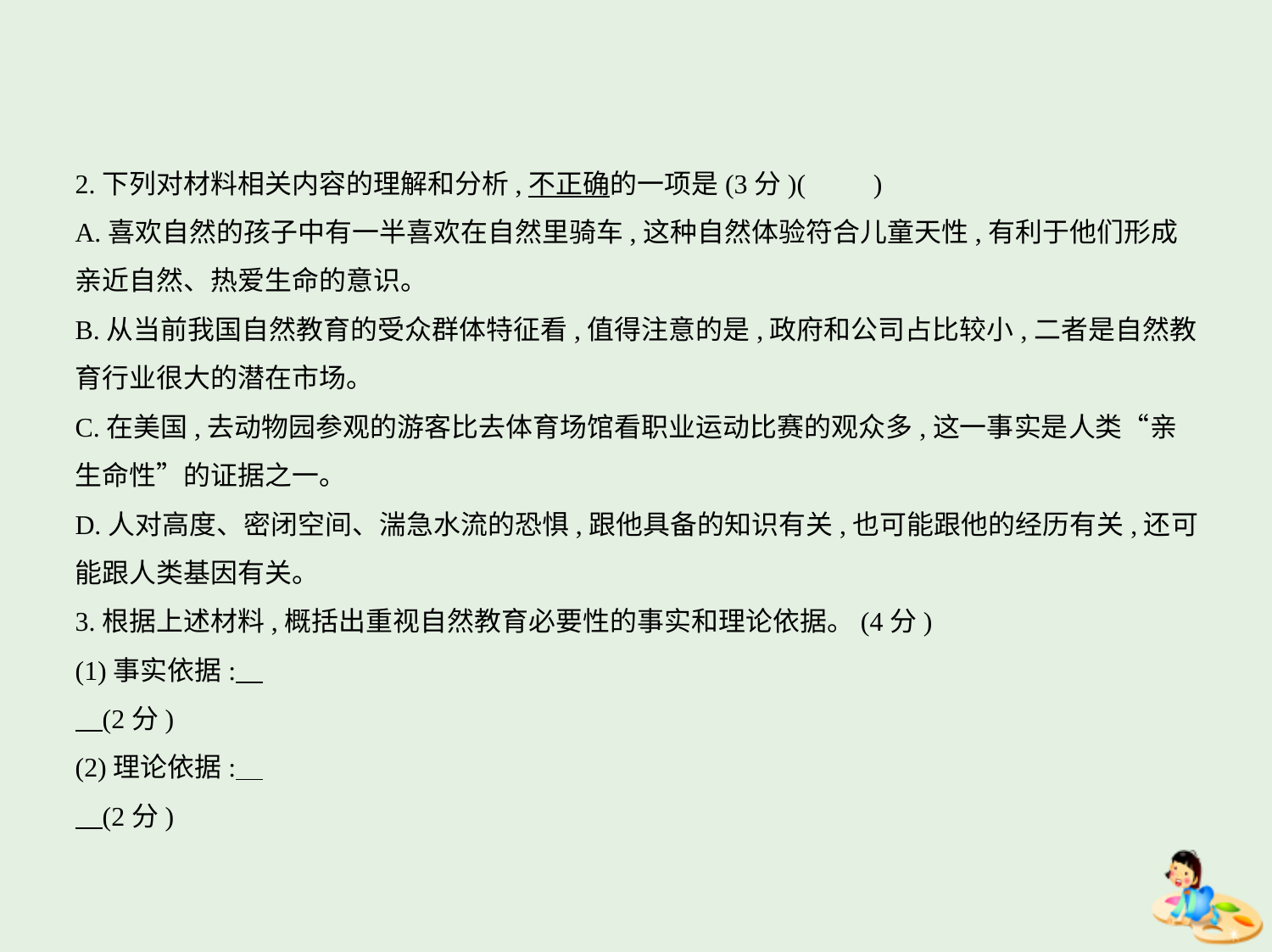

2.下列对材料相关内容的理解和分析,不正确的一项是(3分)(　　)
A.喜欢自然的孩子中有一半喜欢在自然里骑车,这种自然体验符合儿童天性,有利于他们形成
亲近自然、热爱生命的意识。
B.从当前我国自然教育的受众群体特征看,值得注意的是,政府和公司占比较小,二者是自然教
育行业很大的潜在市场。
C.在美国,去动物园参观的游客比去体育场馆看职业运动比赛的观众多,这一事实是人类“亲
生命性”的证据之一。
D.人对高度、密闭空间、湍急水流的恐惧,跟他具备的知识有关,也可能跟他的经历有关,还可
能跟人类基因有关。
3.根据上述材料,概括出重视自然教育必要性的事实和理论依据。(4分)
(1)事实依据:
    (2分)
(2)理论依据:
    (2分)